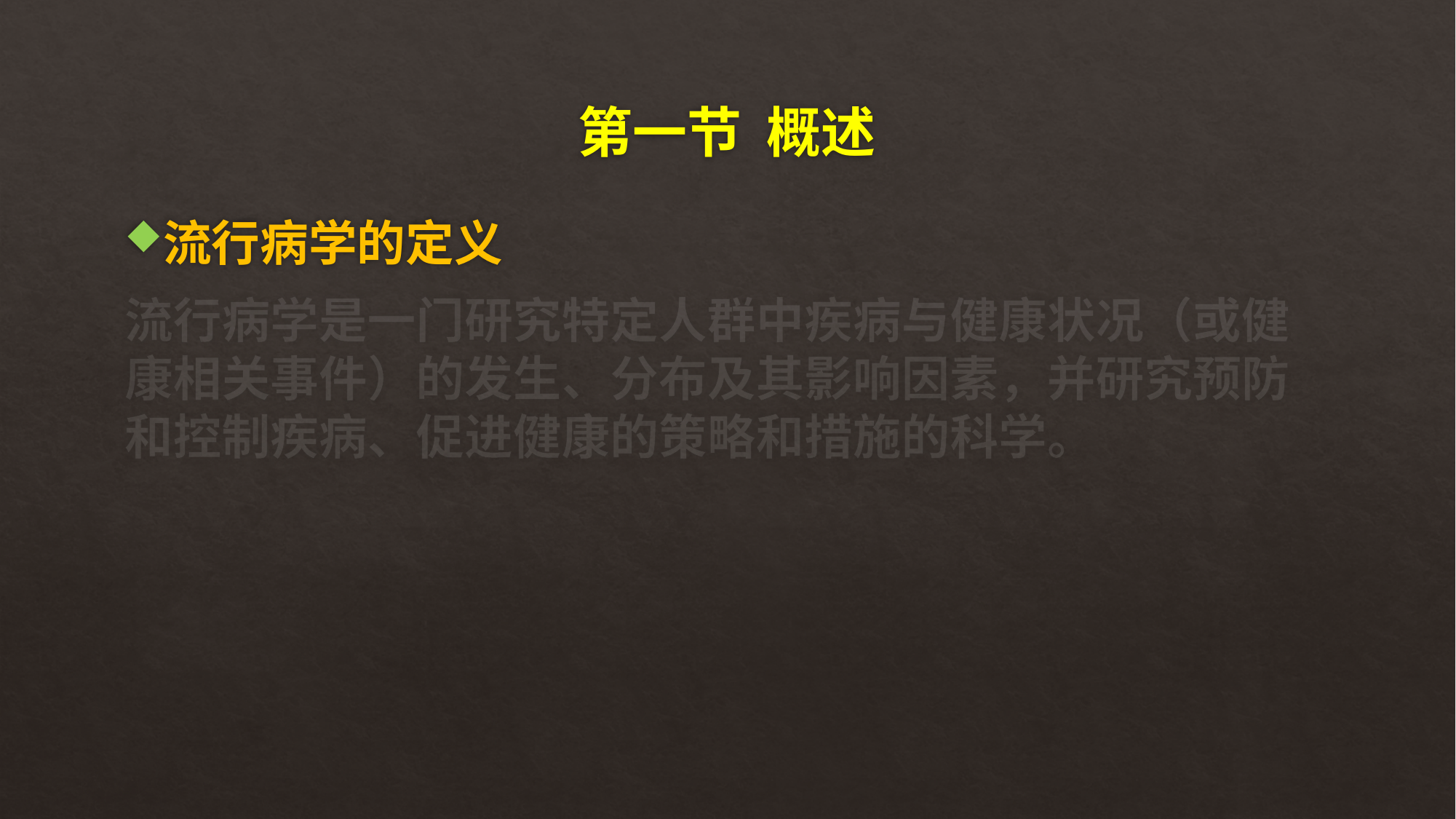

# 第一节  概述
流行病学的定义
流行病学是一门研究特定人群中疾病与健康状况（或健康相关事件）的发生、分布及其影响因素，并研究预防和控制疾病、促进健康的策略和措施的科学。